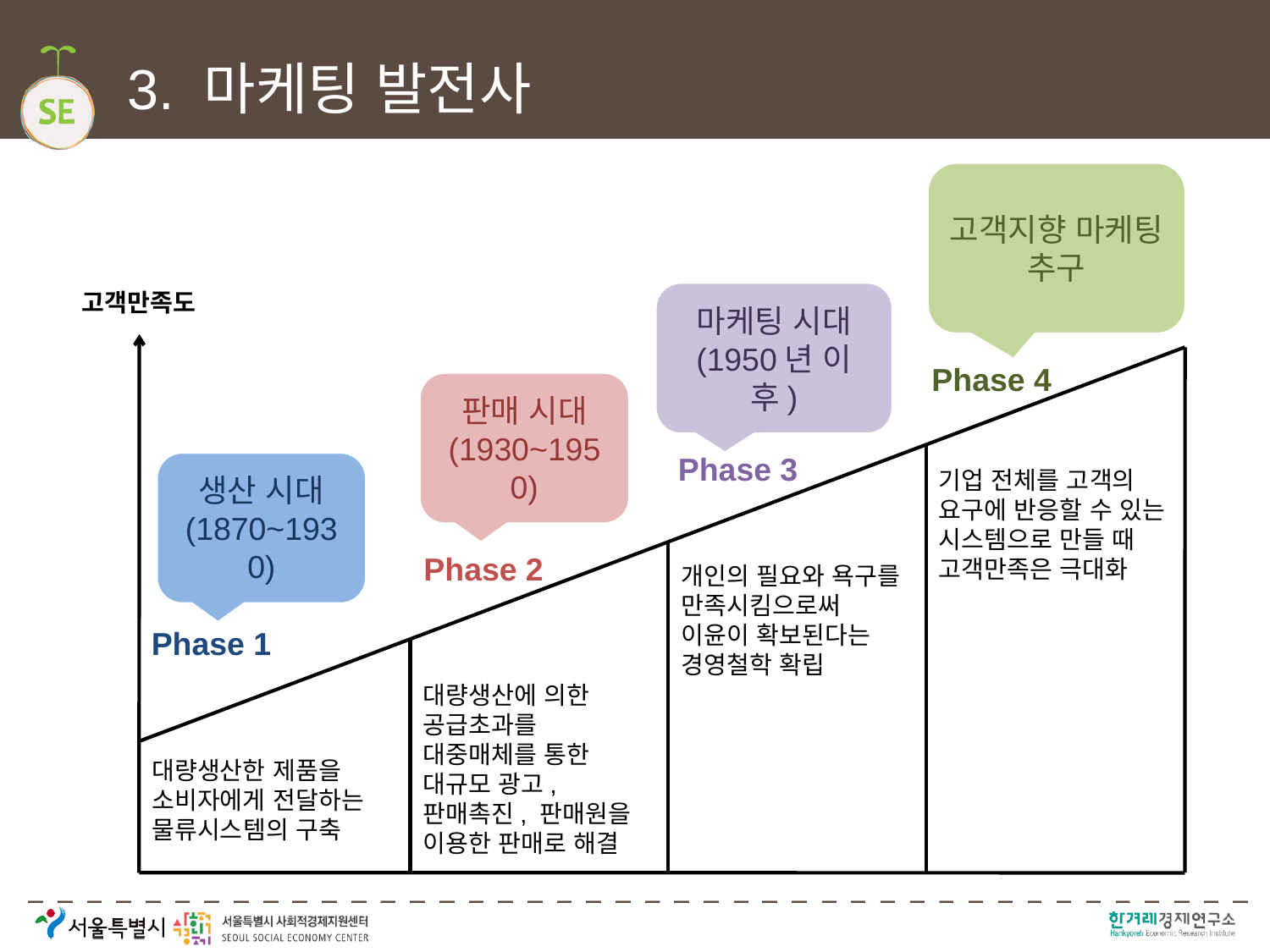

# 3. 마케팅 발전사
고객지향 마케팅 추구
고객만족도
마케팅 시대
(1950년 이후)
Phase 4
판매 시대
(1930~1950)
Phase 3
생산 시대
(1870~1930)
기업 전체를 고객의 요구에 반응할 수 있는 시스템으로 만들 때 고객만족은 극대화
Phase 2
개인의 필요와 욕구를 만족시킴으로써 이윤이 확보된다는 경영철학 확립
Phase 1
대량생산에 의한 공급초과를 대중매체를 통한 대규모 광고, 판매촉진, 판매원을 이용한 판매로 해결
대량생산한 제품을 소비자에게 전달하는 물류시스템의 구축